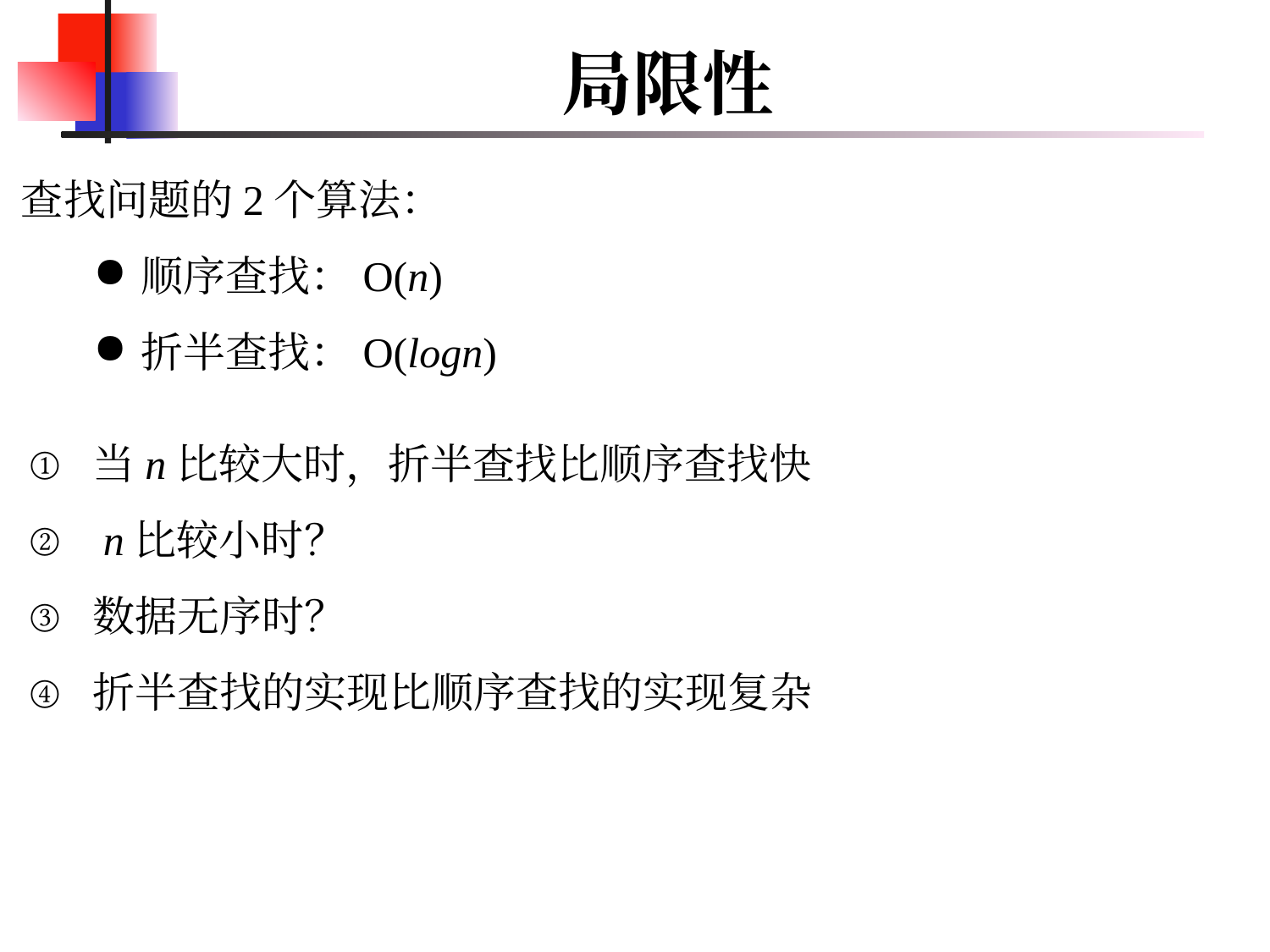

# 局限性
查找问题的2个算法：
顺序查找：O(n)
折半查找：O(logn)
当n比较大时，折半查找比顺序查找快
 n比较小时？
数据无序时？
折半查找的实现比顺序查找的实现复杂